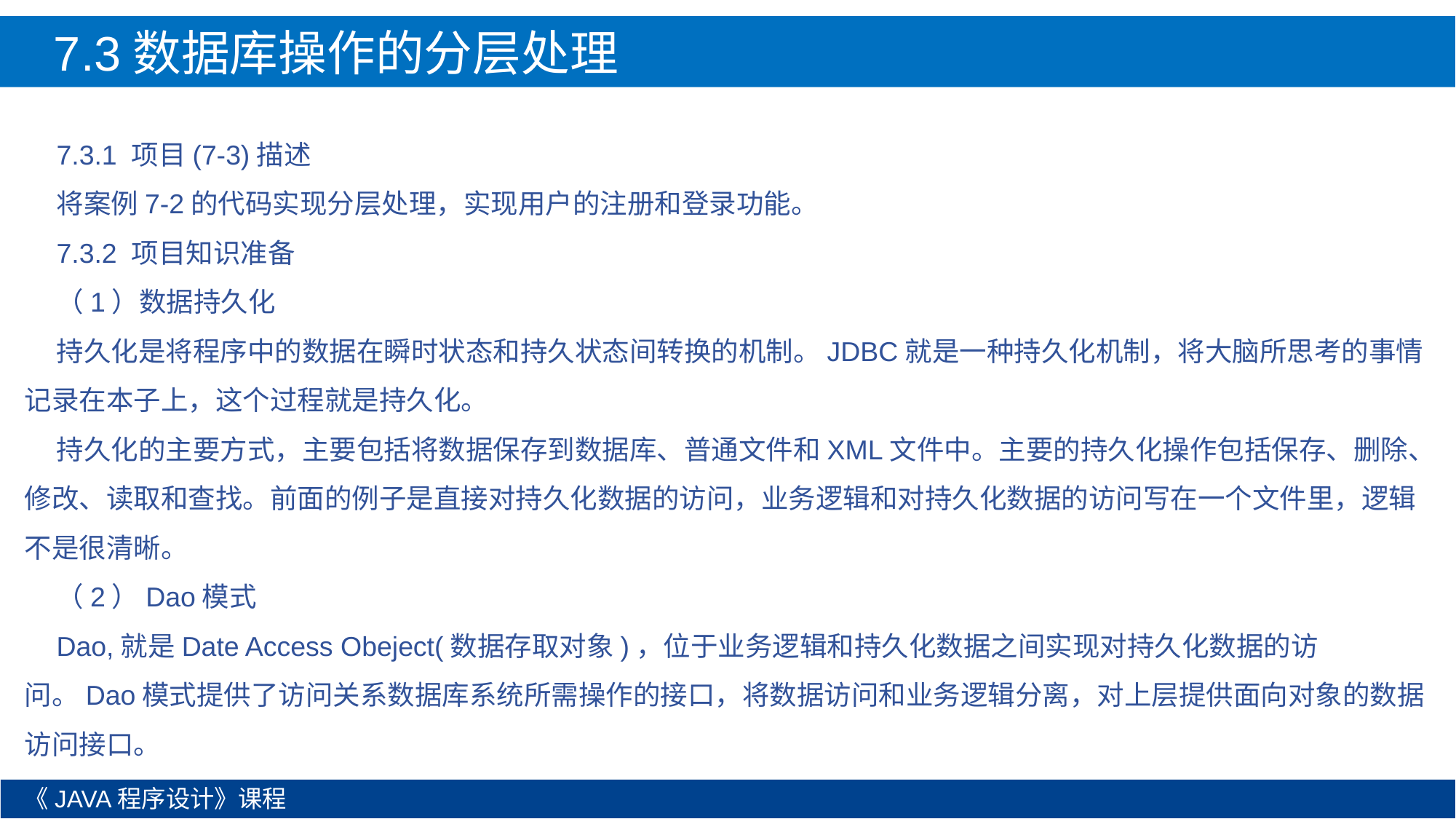

7.3数据库操作的分层处理
7.3.1 项目(7-3)描述
将案例7-2的代码实现分层处理，实现用户的注册和登录功能。
7.3.2 项目知识准备
（1）数据持久化
持久化是将程序中的数据在瞬时状态和持久状态间转换的机制。JDBC就是一种持久化机制，将大脑所思考的事情记录在本子上，这个过程就是持久化。
持久化的主要方式，主要包括将数据保存到数据库、普通文件和XML文件中。主要的持久化操作包括保存、删除、修改、读取和查找。前面的例子是直接对持久化数据的访问，业务逻辑和对持久化数据的访问写在一个文件里，逻辑不是很清晰。
（2）Dao模式
Dao,就是Date Access Obeject(数据存取对象)，位于业务逻辑和持久化数据之间实现对持久化数据的访问。Dao模式提供了访问关系数据库系统所需操作的接口，将数据访问和业务逻辑分离，对上层提供面向对象的数据访问接口。
《JAVA程序设计》课程